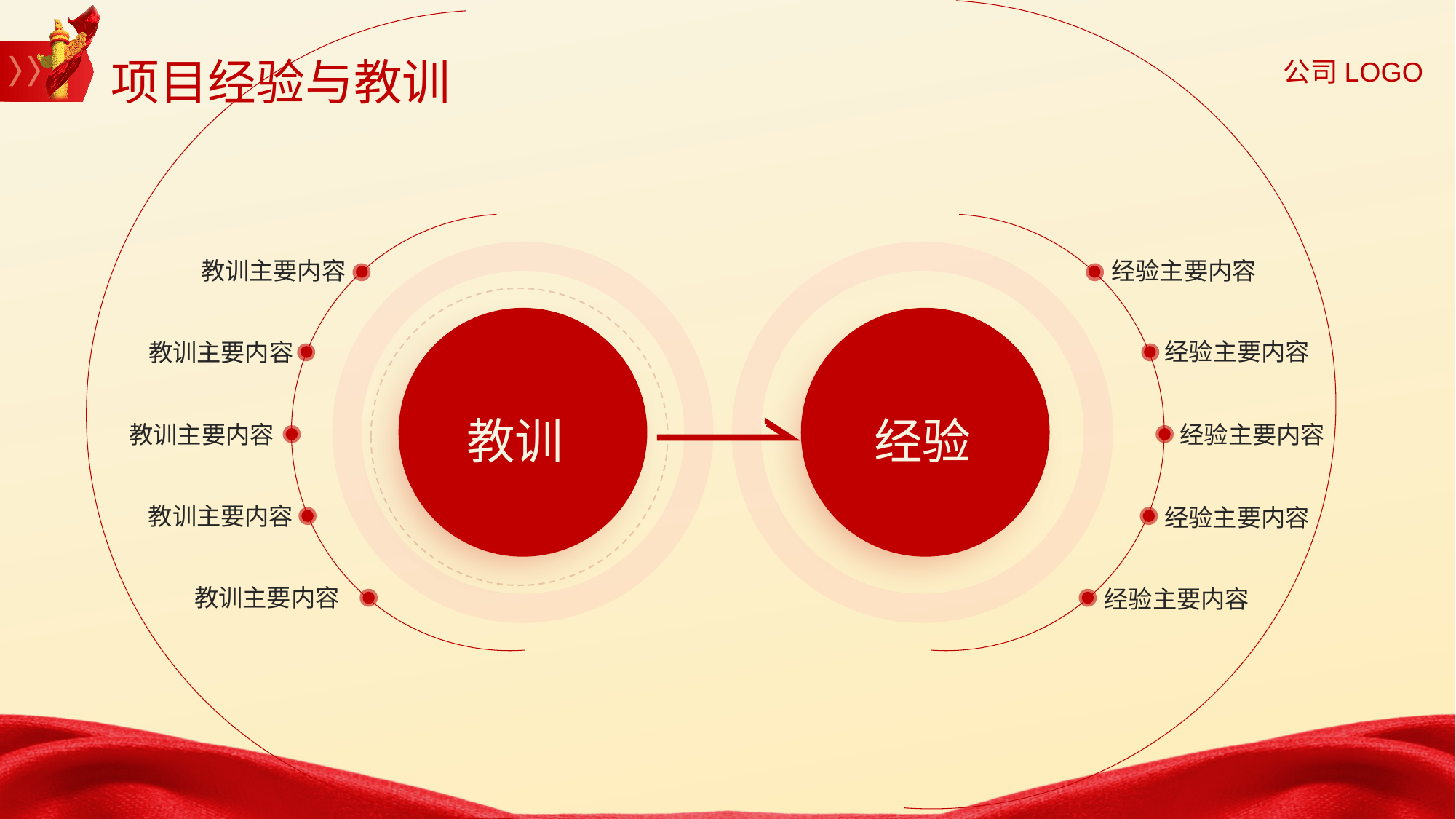

项目经验与教训

教训主要内容
经验主要内容

经验主要内容
教训主要内容
教训
经验
教训主要内容
经验主要内容

教训主要内容
经验主要内容
教训主要内容
经验主要内容